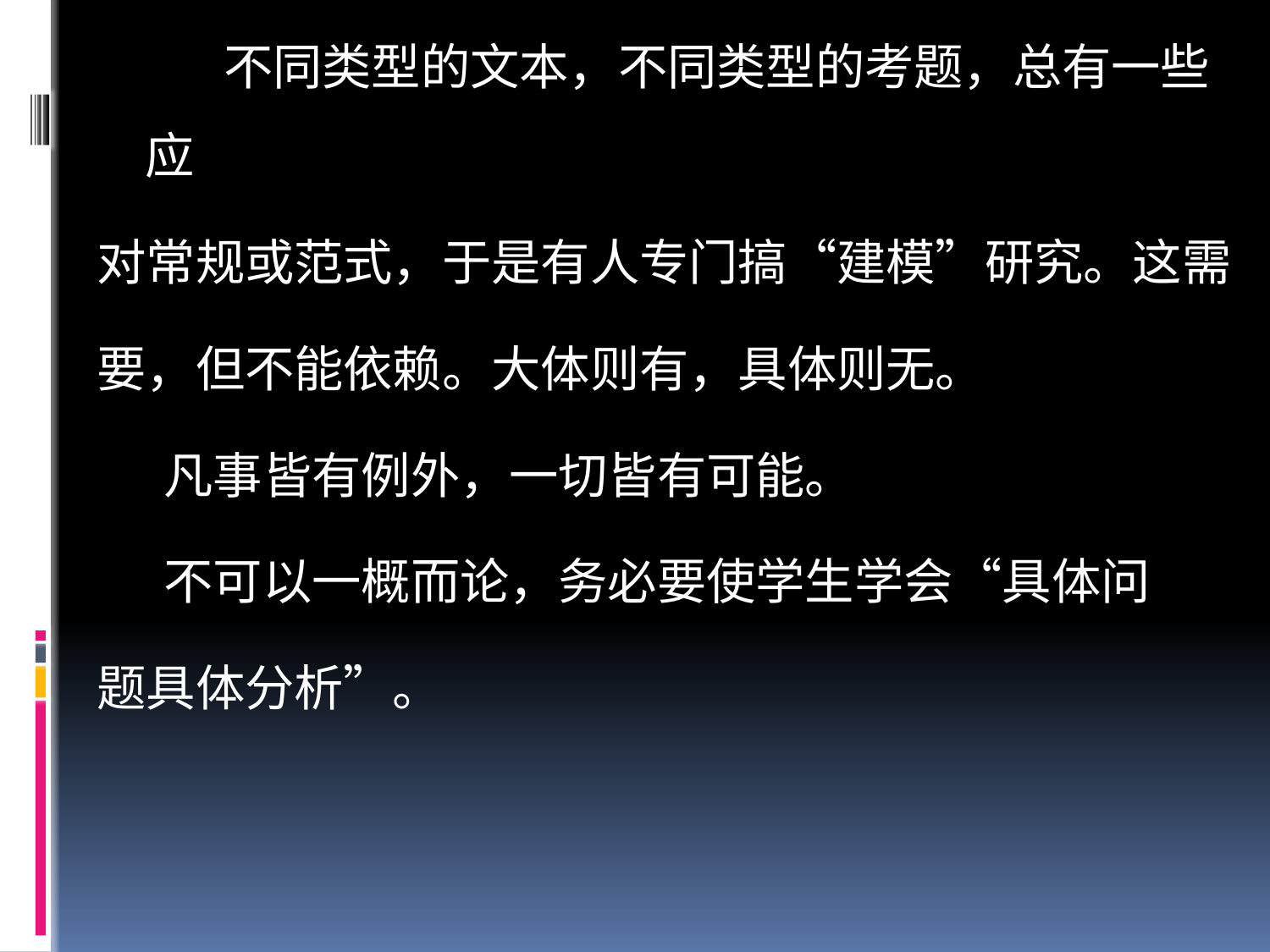

不同类型的文本，不同类型的考题，总有一些应
对常规或范式，于是有人专门搞“建模”研究。这需
要，但不能依赖。大体则有，具体则无。
     凡事皆有例外，一切皆有可能。
     不可以一概而论，务必要使学生学会“具体问
题具体分析”。